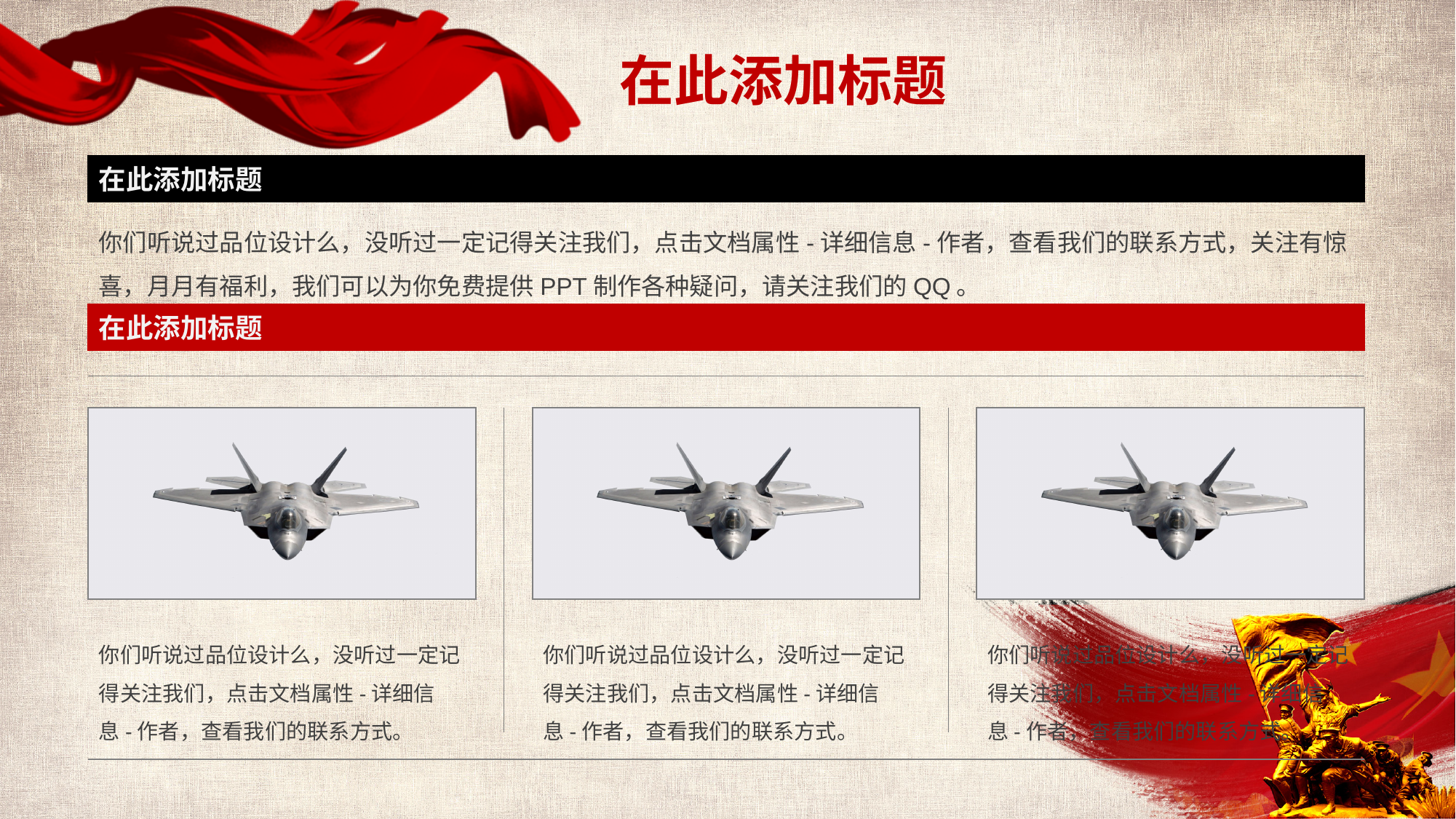

在此添加标题
在此添加标题
你们听说过品位设计么，没听过一定记得关注我们，点击文档属性-详细信息-作者，查看我们的联系方式，关注有惊喜，月月有福利，我们可以为你免费提供PPT制作各种疑问，请关注我们的QQ。
在此添加标题

你们听说过品位设计么，没听过一定记得关注我们，点击文档属性-详细信息-作者，查看我们的联系方式。
你们听说过品位设计么，没听过一定记得关注我们，点击文档属性-详细信息-作者，查看我们的联系方式。
你们听说过品位设计么，没听过一定记得关注我们，点击文档属性-详细信息-作者，查看我们的联系方式。